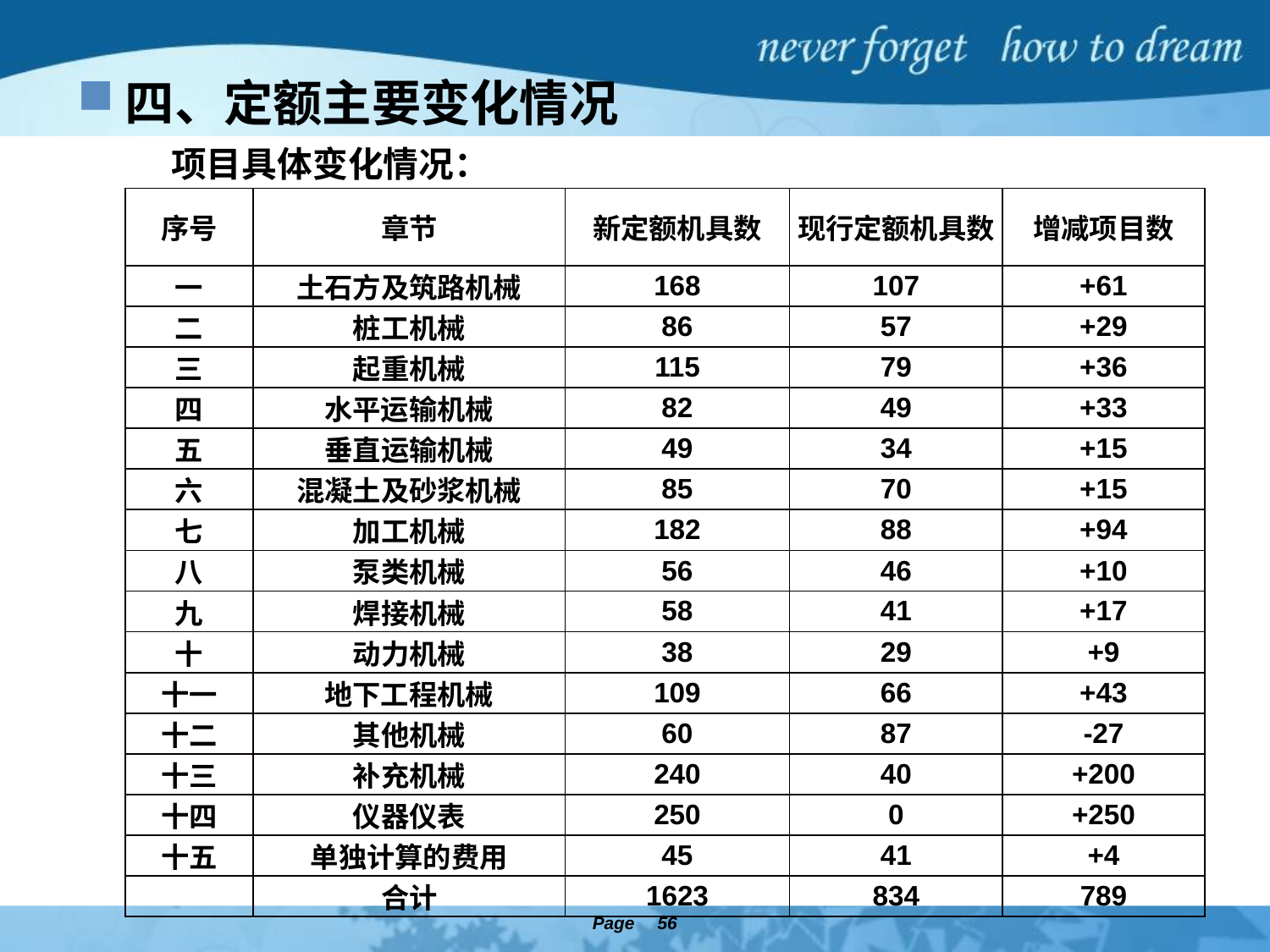

四、定额主要变化情况
项目具体变化情况：
| 序号 | 章节 | 新定额机具数 | 现行定额机具数 | 增减项目数 |
| --- | --- | --- | --- | --- |
| 一 | 土石方及筑路机械 | 168 | 107 | +61 |
| 二 | 桩工机械 | 86 | 57 | +29 |
| 三 | 起重机械 | 115 | 79 | +36 |
| 四 | 水平运输机械 | 82 | 49 | +33 |
| 五 | 垂直运输机械 | 49 | 34 | +15 |
| 六 | 混凝土及砂浆机械 | 85 | 70 | +15 |
| 七 | 加工机械 | 182 | 88 | +94 |
| 八 | 泵类机械 | 56 | 46 | +10 |
| 九 | 焊接机械 | 58 | 41 | +17 |
| 十 | 动力机械 | 38 | 29 | +9 |
| 十一 | 地下工程机械 | 109 | 66 | +43 |
| 十二 | 其他机械 | 60 | 87 | -27 |
| 十三 | 补充机械 | 240 | 40 | +200 |
| 十四 | 仪器仪表 | 250 | 0 | +250 |
| 十五 | 单独计算的费用 | 45 | 41 | +4 |
|  | 合计 | 1623 | 834 | 789 |